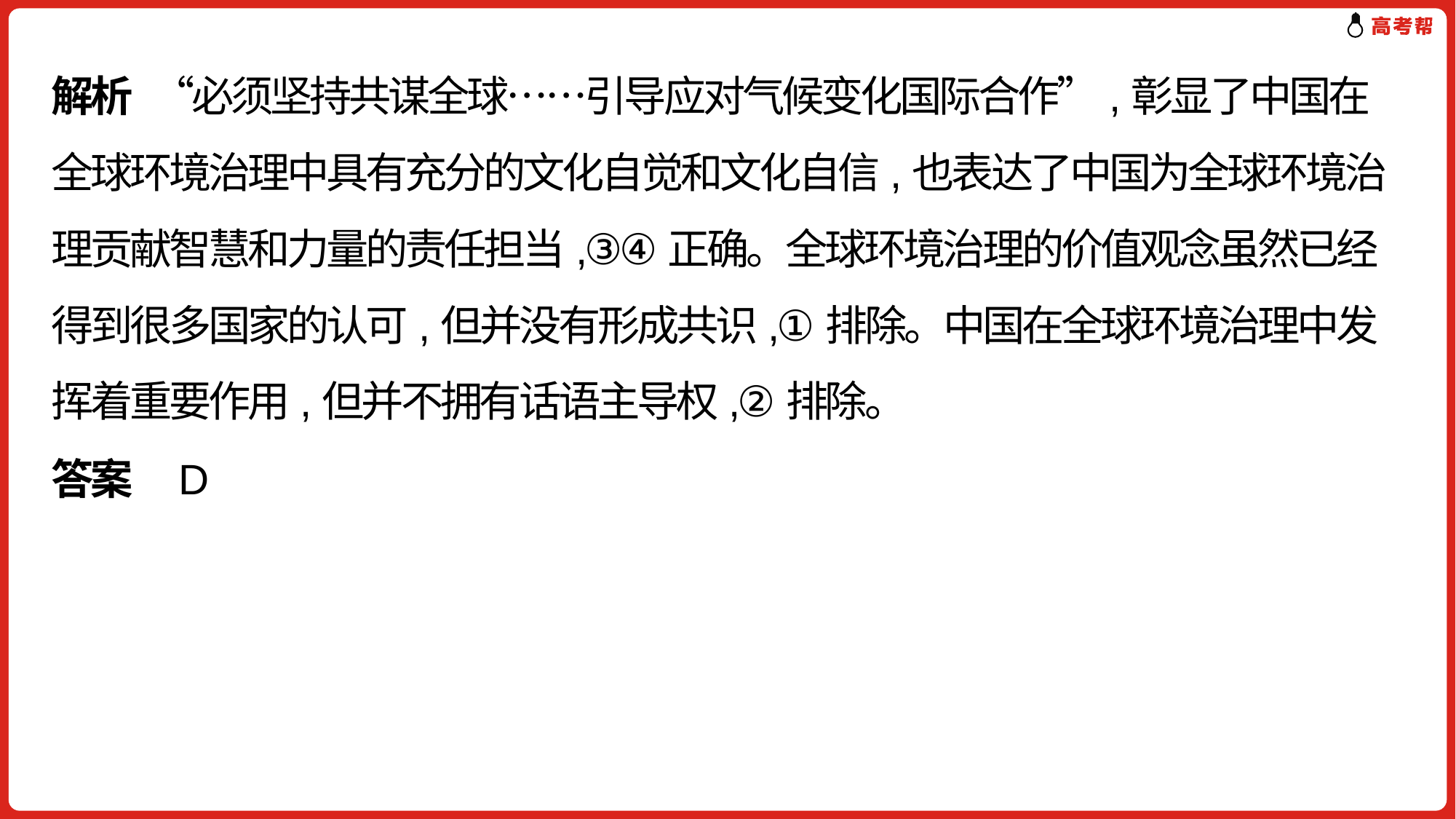

# 解析   “必须坚持共谋全球……引导应对气候变化国际合作”,彰显了中国在全球环境治理中具有充分的文化自觉和文化自信,也表达了中国为全球环境治理贡献智慧和力量的责任担当,③④正确。全球环境治理的价值观念虽然已经得到很多国家的认可,但并没有形成共识,①排除。中国在全球环境治理中发挥着重要作用,但并不拥有话语主导权,②排除。
答案     D